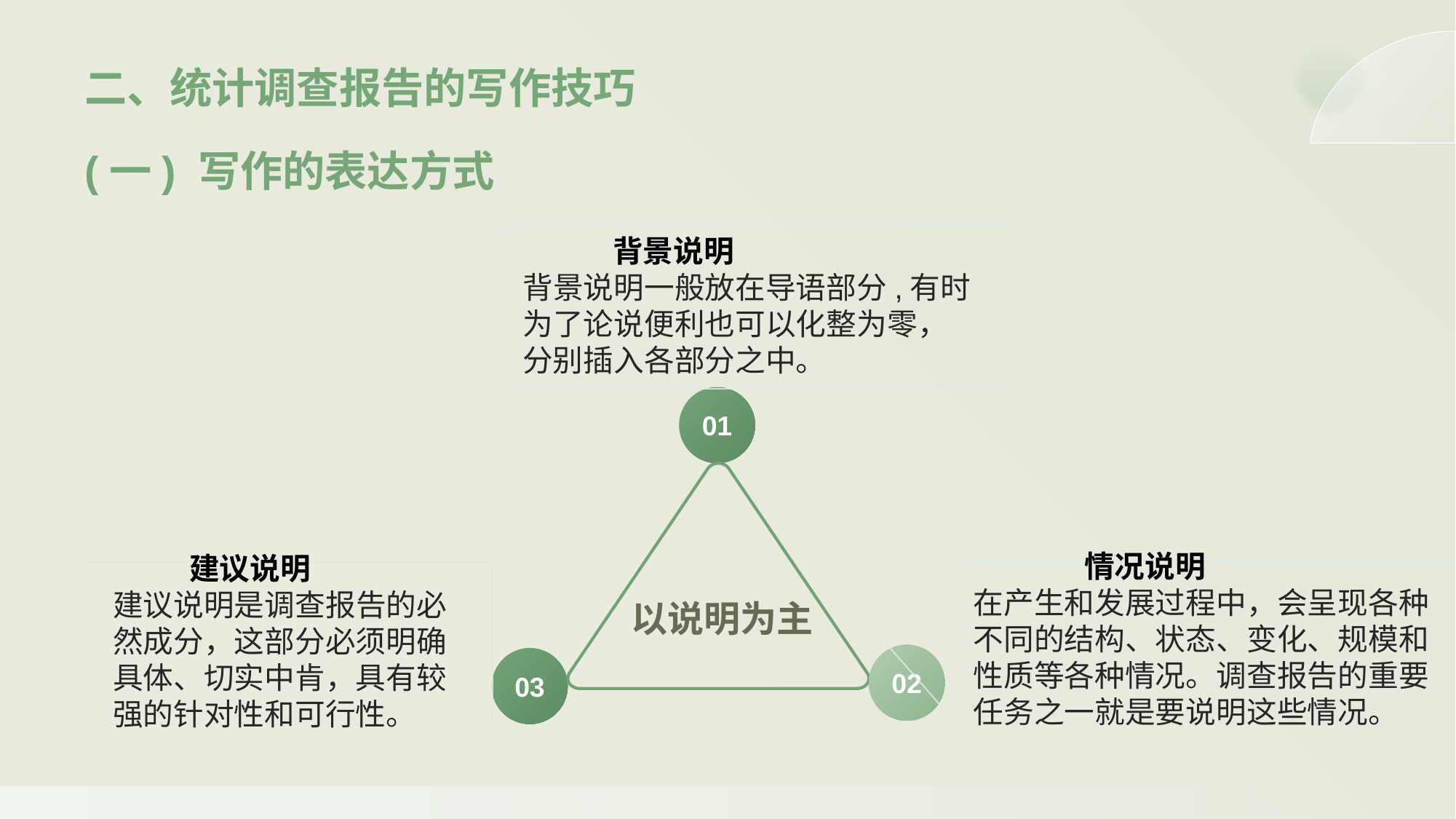

二、统计调查报告的写作技巧
(一) 写作的表达方式
            背景说明
背景说明一般放在导语部分,有时为了论说便利也可以化整为零，分别插入各部分之中。
01

03
               情况说明
在产生和发展过程中，会呈现各种不同的结构、状态、变化、规模和性质等各种情况。调查报告的重要任务之一就是要说明这些情况。
          建议说明
建议说明是调查报告的必然成分，这部分必须明确具体、切实中肯，具有较强的针对性和可行性。
以说明为主
02